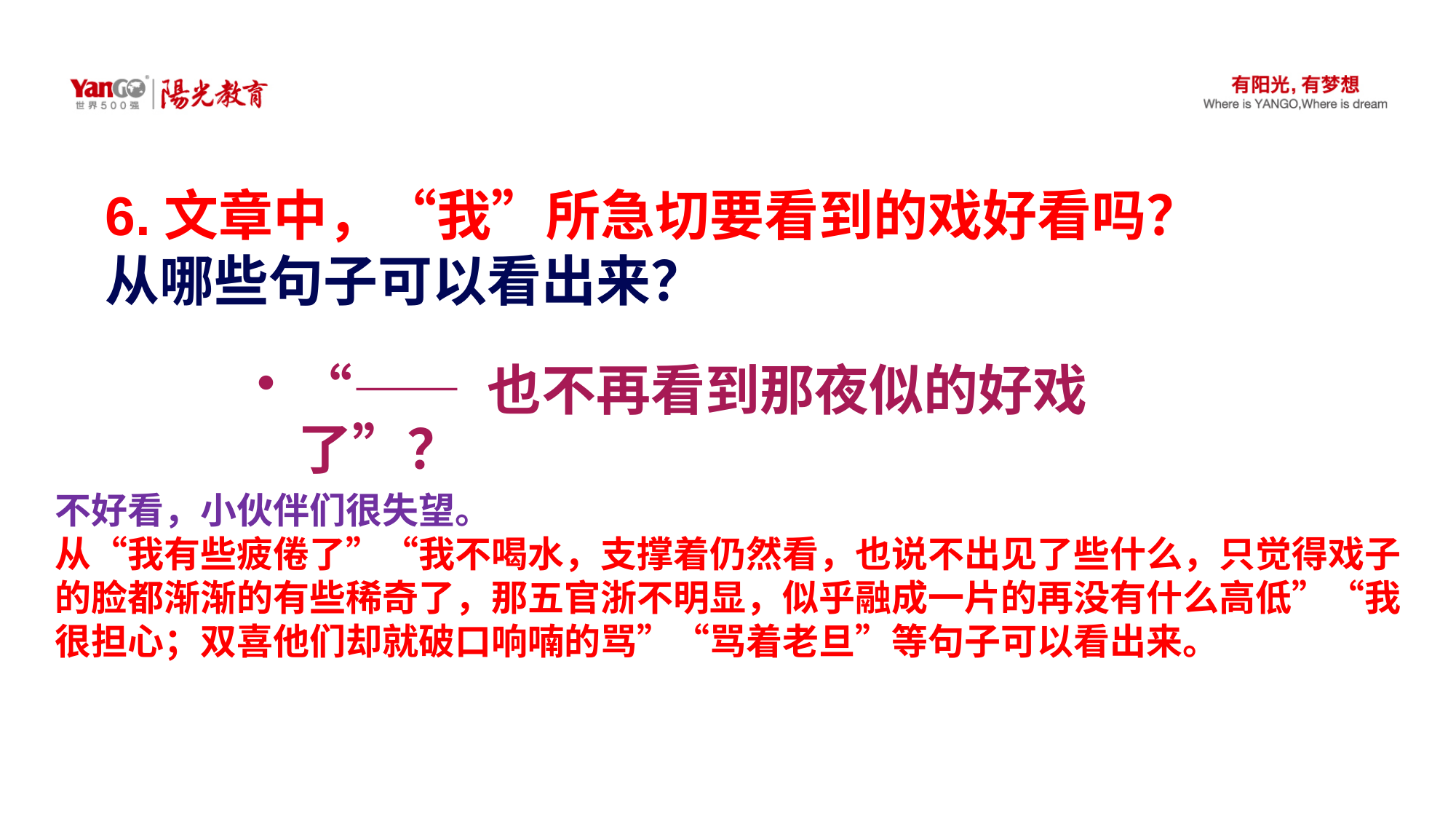

6.文章中，“我”所急切要看到的戏好看吗？从哪些句子可以看出来？

“—— 也不再看到那夜似的好戏了”？

不好看，小伙伴们很失望。
从“我有些疲倦了”“我不喝水，支撑着仍然看，也说不出见了些什么，只觉得戏子的脸都渐渐的有些稀奇了，那五官浙不明显，似乎融成一片的再没有什么高低”“我很担心；双喜他们却就破口响喃的骂”“骂着老旦”等句子可以看出来。